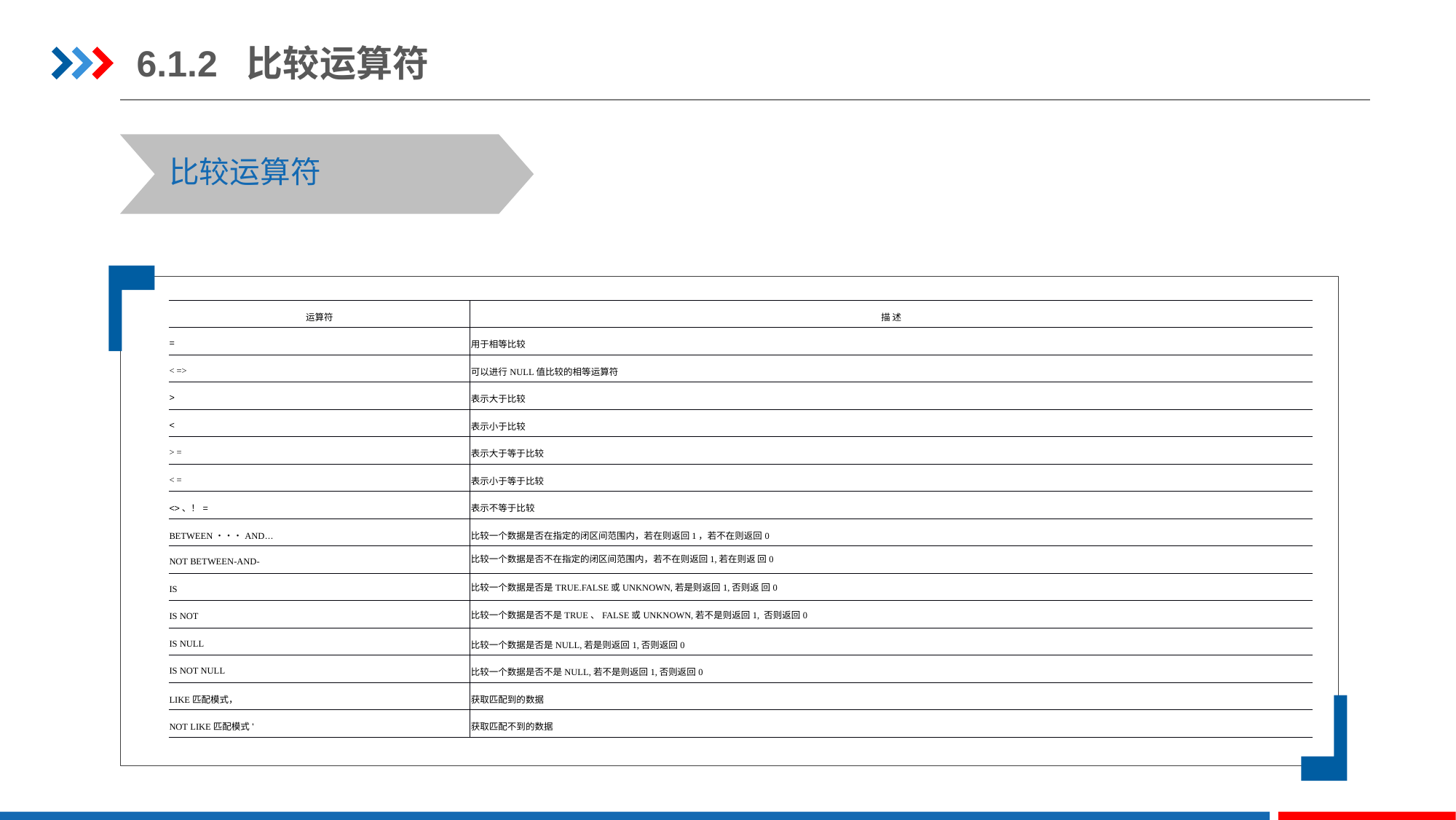

6.1.2  比较运算符

比较运算符

| 运算符 | 描 述 |
| --- | --- |
| = | 用于相等比较 |
| < => | 可以进行NULL值比较的相等运算符 |
| > | 表示大于比较 |
| < | 表示小于比较 |
| > = | 表示大于等于比较 |
| < = | 表示小于等于比较 |
| <>、！= | 表示不等于比较 |
| BETWEEN・・・AND… | 比较一个数据是否在指定的闭区间范围内，若在则返回1，若不在则返回0 |
| NOT BETWEEN-AND- | 比较一个数据是否不在指定的闭区间范围内，若不在则返回1,若在则返 回0 |
| IS | 比较一个数据是否是TRUE.FALSE或UNKNOWN,若是则返回1,否则返 回0 |
| IS NOT | 比较一个数据是否不是TRUE、FALSE或UNKNOWN,若不是则返回1, 否则返回0 |
| IS NULL | 比较一个数据是否是NULL,若是则返回1,否则返回0 |
| IS NOT NULL | 比较一个数据是否不是NULL,若不是则返回1,否则返回0 |
| LIKE匹配模式， | 获取匹配到的数据 |
| NOT LIKE匹配模式' | 获取匹配不到的数据 |